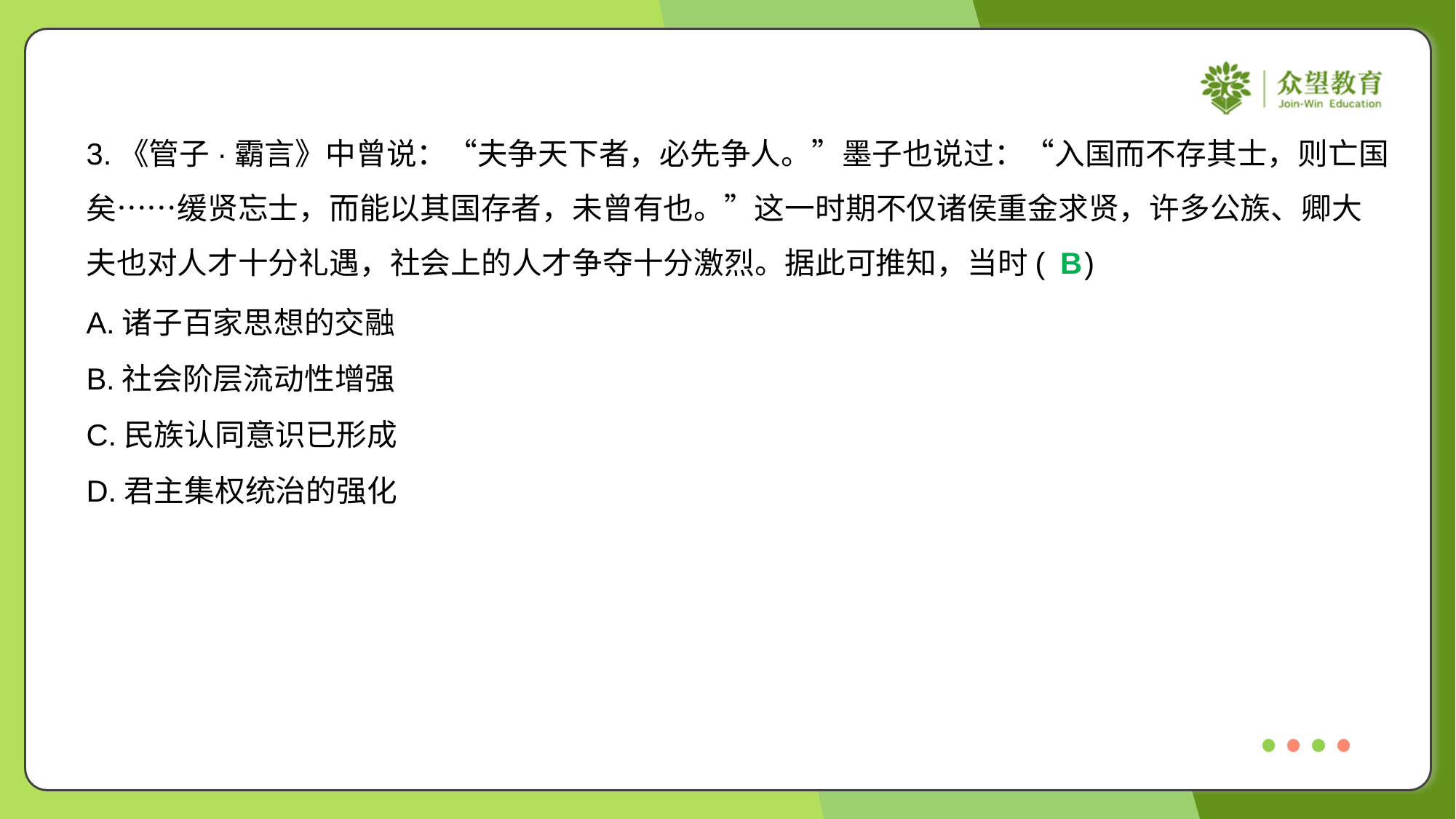

3.《管子·霸言》中曾说：“夫争天下者，必先争人。”墨子也说过：“入国而不存其士，则亡国
矣……缓贤忘士，而能以其国存者，未曾有也。”这一时期不仅诸侯重金求贤，许多公族、卿大
夫也对人才十分礼遇，社会上的人才争夺十分激烈。据此可推知，当时(     )
B
A.诸子百家思想的交融
B.社会阶层流动性增强
C.民族认同意识已形成
D.君主集权统治的强化